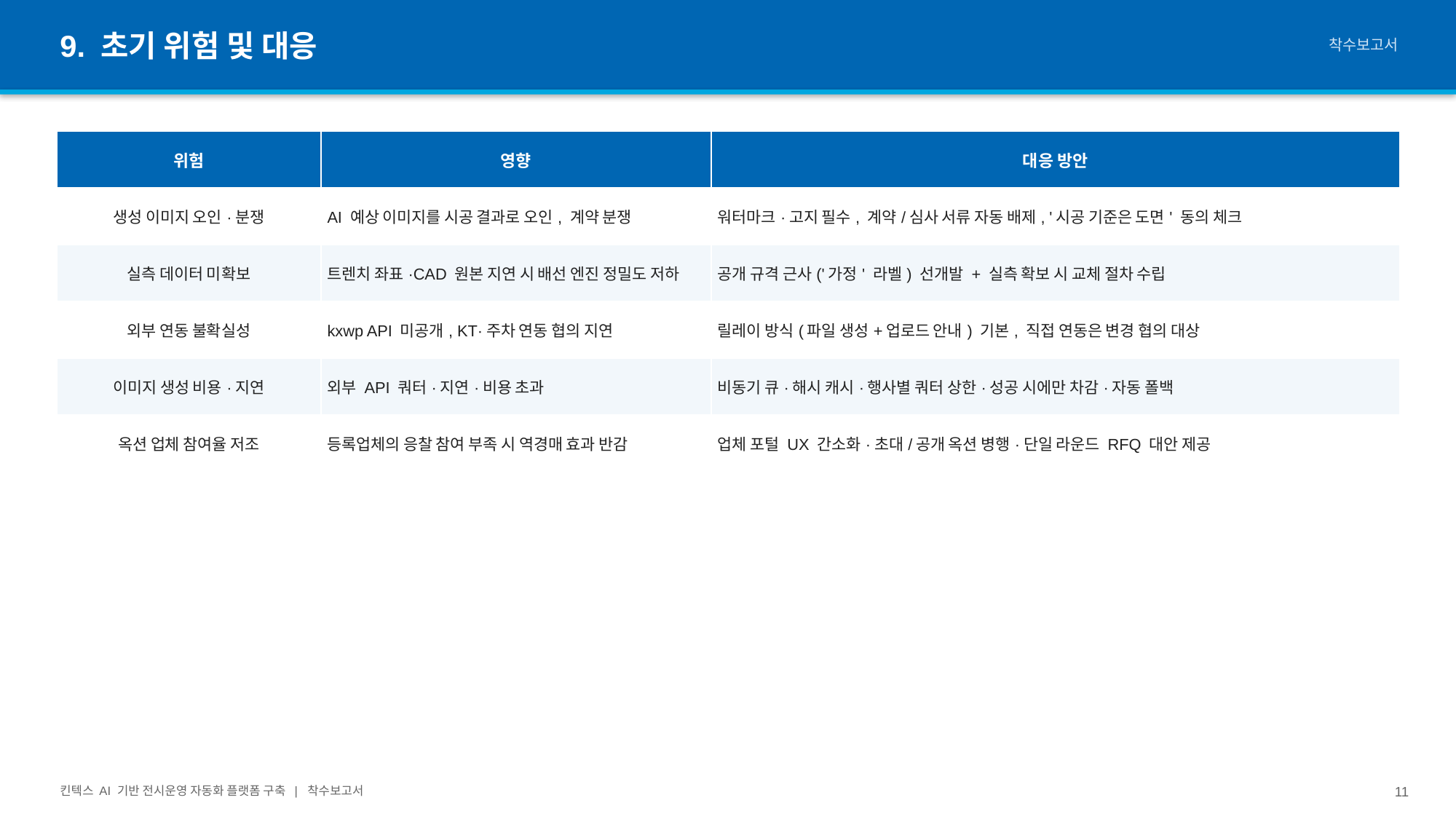

9. 초기 위험 및 대응
착수보고서

| 위험 | 영향 | 대응 방안 |
| --- | --- | --- |
| 생성 이미지 오인·분쟁 | AI 예상 이미지를 시공 결과로 오인, 계약 분쟁 | 워터마크·고지 필수, 계약/심사 서류 자동 배제, '시공 기준은 도면' 동의 체크 |
| 실측 데이터 미확보 | 트렌치 좌표·CAD 원본 지연 시 배선 엔진 정밀도 저하 | 공개 규격 근사('가정' 라벨) 선개발 + 실측 확보 시 교체 절차 수립 |
| 외부 연동 불확실성 | kxwp API 미공개, KT·주차 연동 협의 지연 | 릴레이 방식(파일 생성+업로드 안내) 기본, 직접 연동은 변경 협의 대상 |
| 이미지 생성 비용·지연 | 외부 API 쿼터·지연·비용 초과 | 비동기 큐·해시 캐시·행사별 쿼터 상한·성공 시에만 차감·자동 폴백 |
| 옥션 업체 참여율 저조 | 등록업체의 응찰 참여 부족 시 역경매 효과 반감 | 업체 포털 UX 간소화·초대/공개 옥션 병행·단일 라운드 RFQ 대안 제공 |
킨텍스 AI 기반 전시운영 자동화 플랫폼 구축  |  착수보고서
11